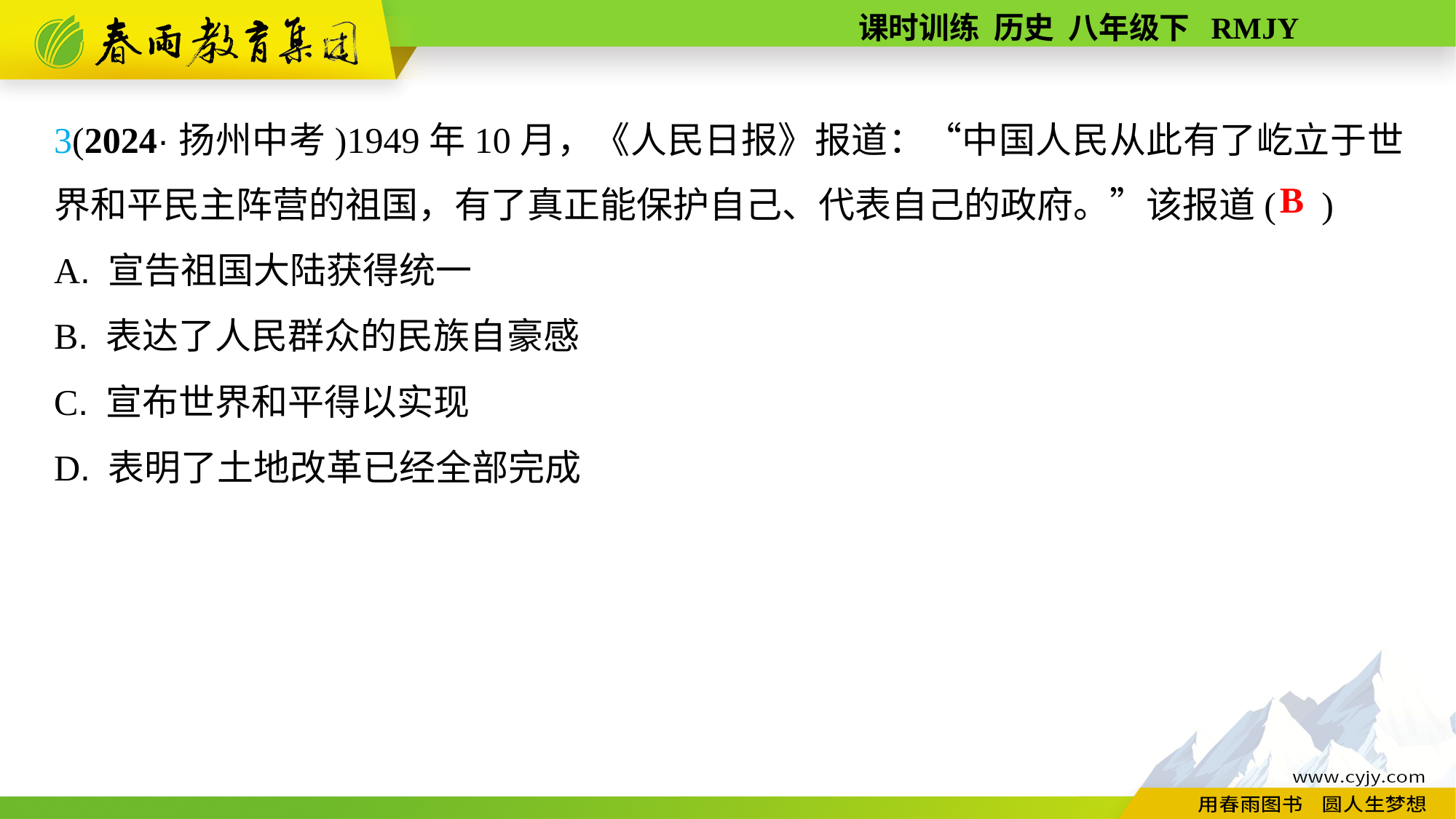

3(2024·扬州中考)1949年10月，《人民日报》报道：“中国人民从此有了屹立于世界和平民主阵营的祖国，有了真正能保护自己、代表自己的政府。”该报道(     )
A. 宣告祖国大陆获得统一
B. 表达了人民群众的民族自豪感
C. 宣布世界和平得以实现
D. 表明了土地改革已经全部完成
B